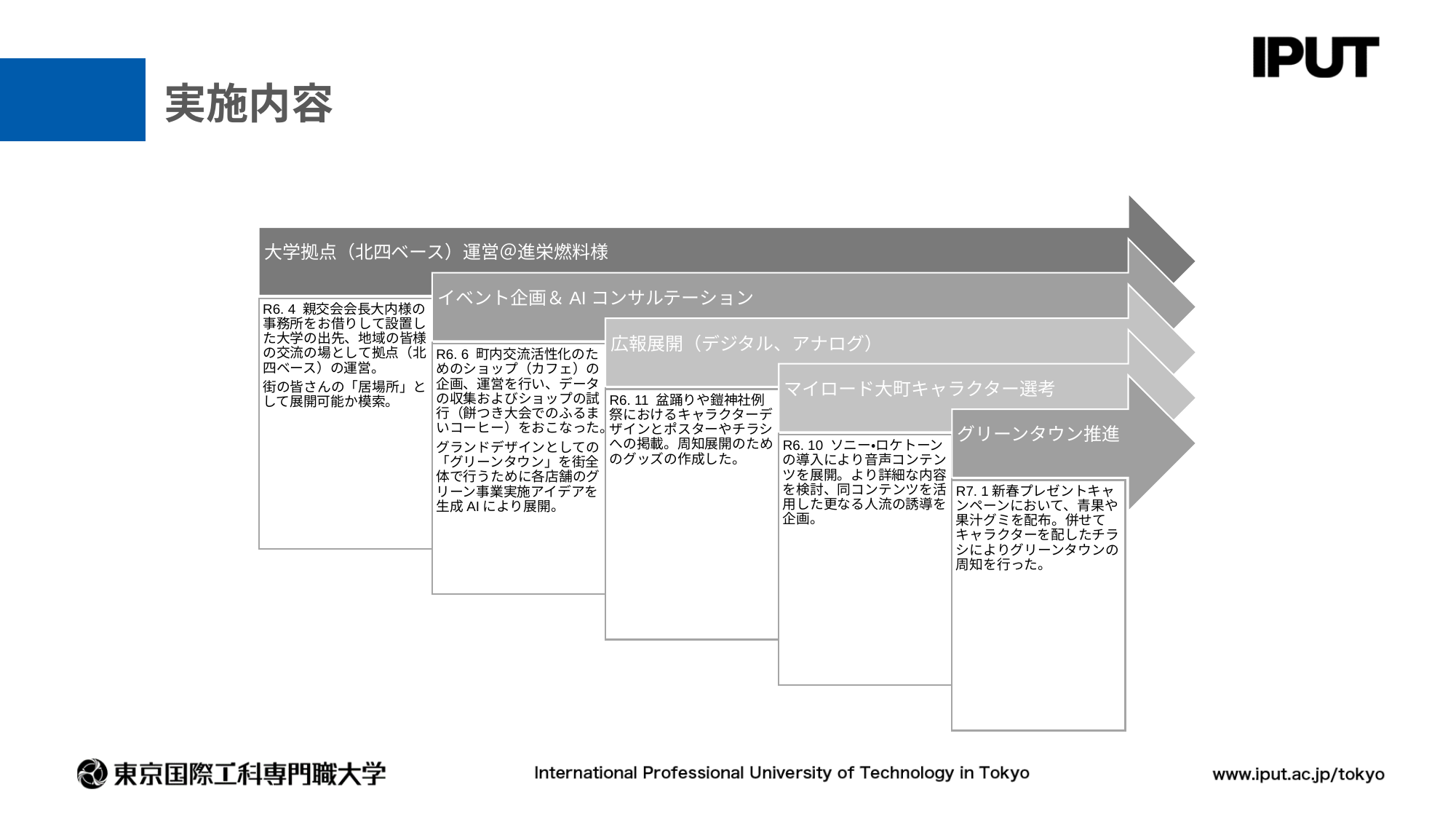

# 実施内容
大学拠点（北四ベース）運営＠進栄燃料様
R6. 4 親交会会長大内様の事務所をお借りして設置した大学の出先、地域の皆様の交流の場として拠点（北四ベース）の運営。
街の皆さんの「居場所」として展開可能か模索。
イベント企画＆AIコンサルテーション
R6. 6 町内交流活性化のためのショップ（カフェ）の企画、運営を行い、データの収集およびショップの試行（餅つき大会でのふるまいコーヒー）をおこなった。
グランドデザインとしての「グリーンタウン」を街全体で行うために各店舗のグリーン事業実施アイデアを生成AIにより展開。
広報展開（デジタル、アナログ）
R6. 11 盆踊りや鎧神社例祭におけるキャラクターデザインとポスターやチラシへの掲載。周知展開のためのグッズの作成した。
マイロード大町キャラクター選考
R6. 10 ソニー・ロケトーンの導入により音声コンテンツを展開。より詳細な内容を検討、同コンテンツを活用した更なる人流の誘導を企画。
グリーンタウン推進
R7. 1新春プレゼントキャンペーンにおいて、青果や果汁グミを配布。併せてキャラクターを配したチラシによりグリーンタウンの周知を行った。